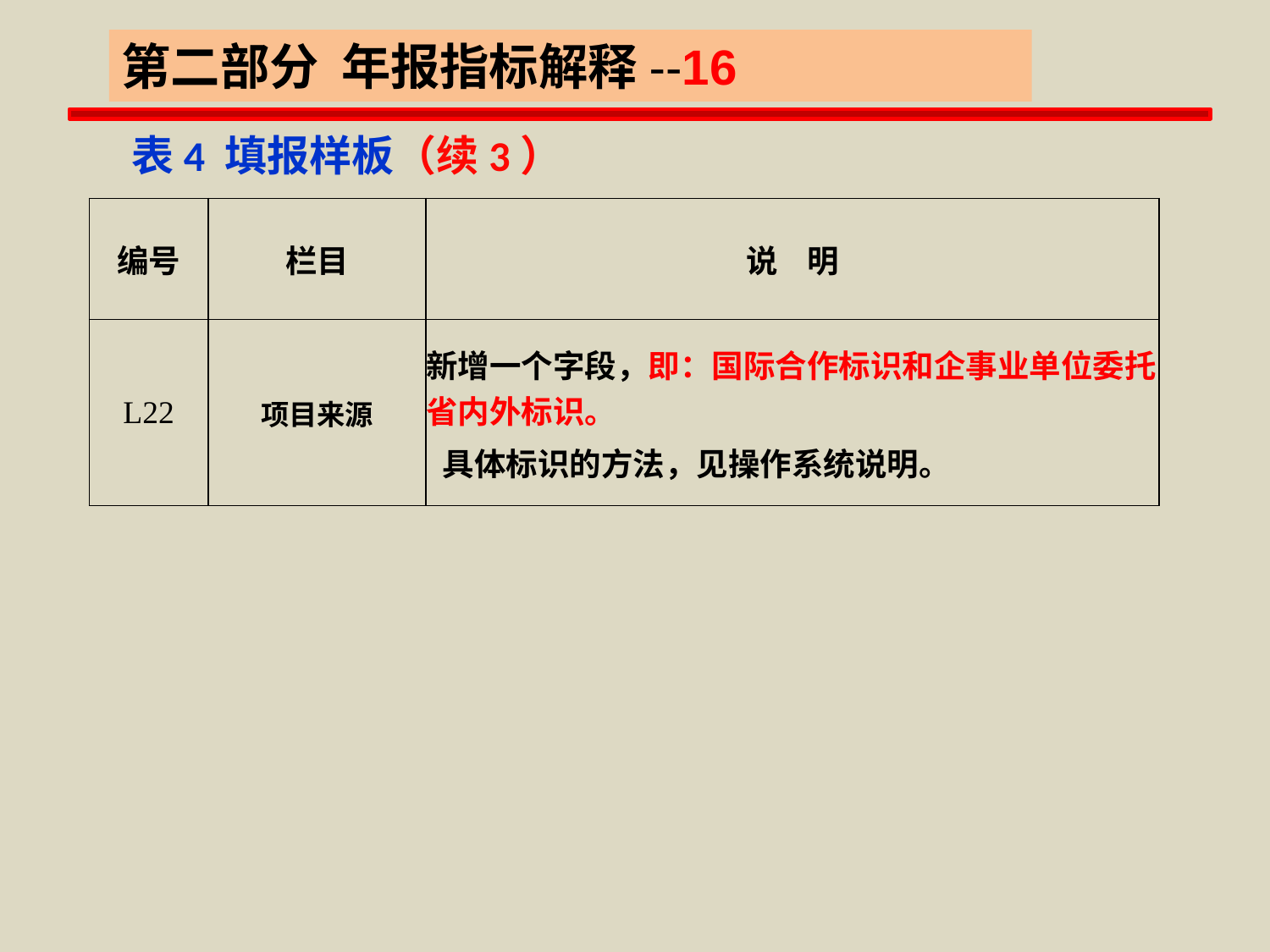

第二部分  年报指标解释--16

  表4 填报样板（续3）

| 编号 | 栏目 | 说 明 |
| --- | --- | --- |
| L22 | 项目来源 | 新增一个字段，即：国际合作标识和企事业单位委托省内外标识。 具体标识的方法，见操作系统说明。 |